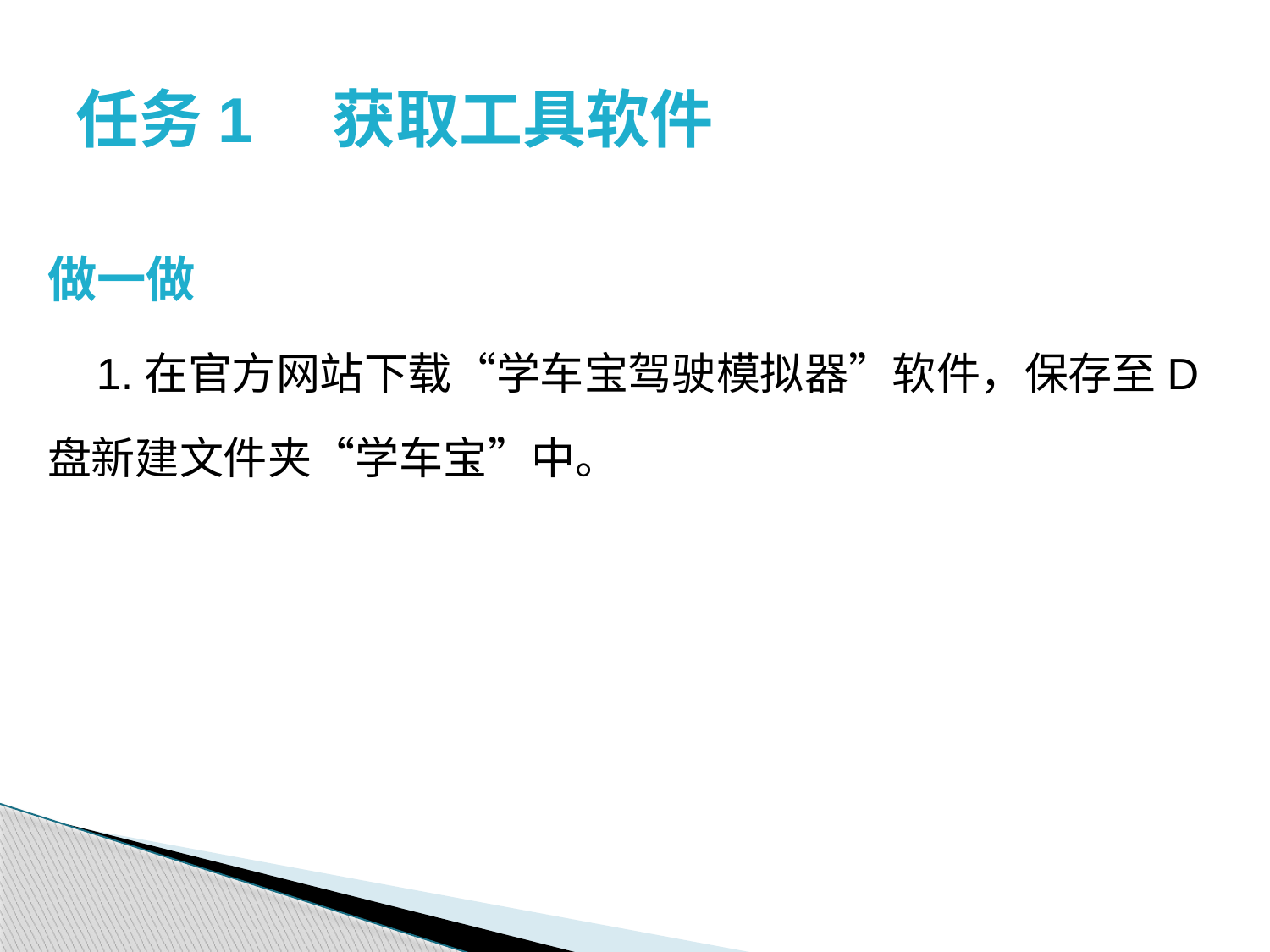

# 任务1　获取工具软件
做一做
    1.在官方网站下载“学车宝驾驶模拟器”软件，保存至D盘新建文件夹“学车宝”中。